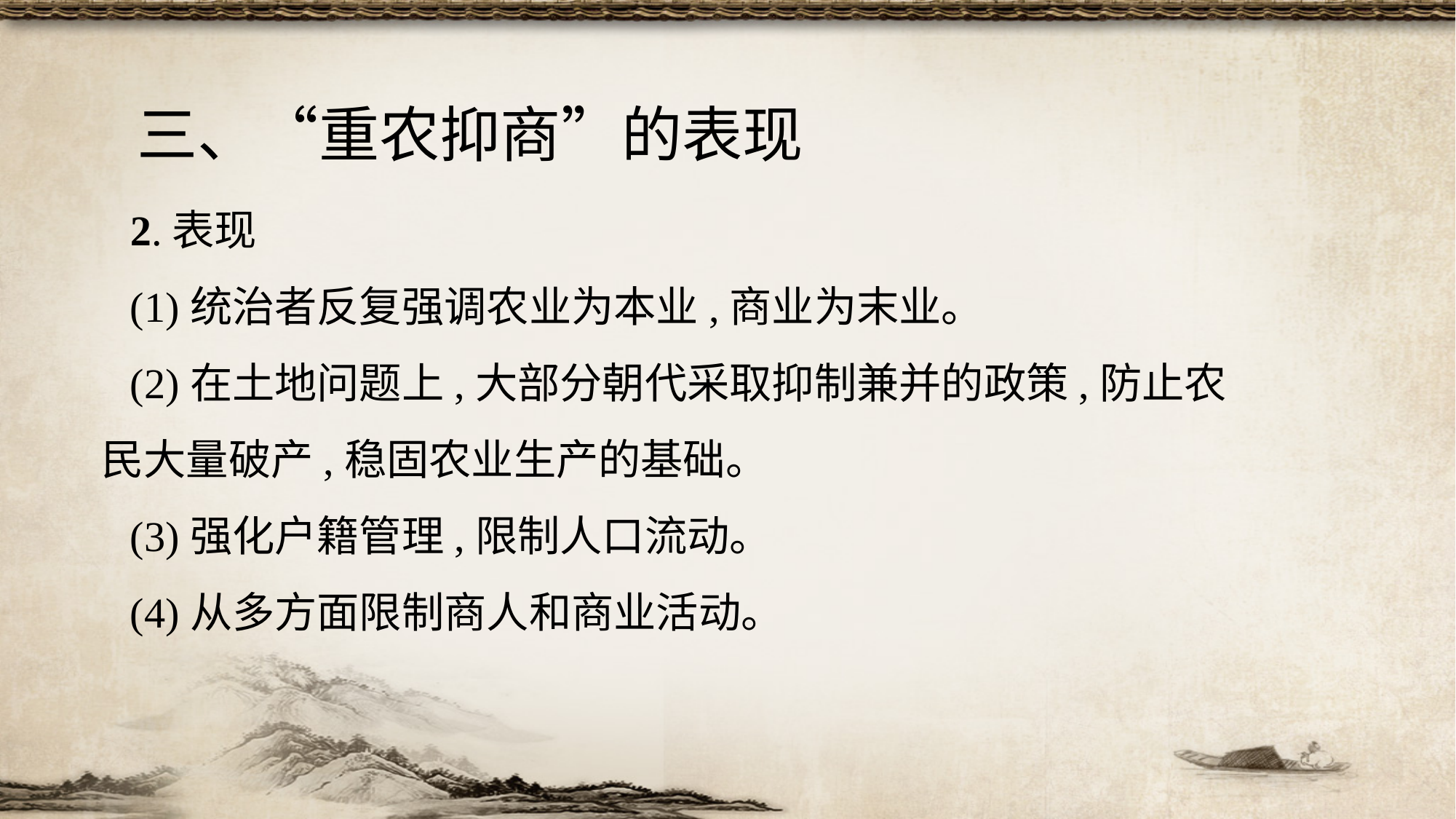

三、“重农抑商”的表现
2.表现
(1)统治者反复强调农业为本业,商业为末业。
(2)在土地问题上,大部分朝代采取抑制兼并的政策,防止农民大量破产,稳固农业生产的基础。
(3)强化户籍管理,限制人口流动。
(4)从多方面限制商人和商业活动。